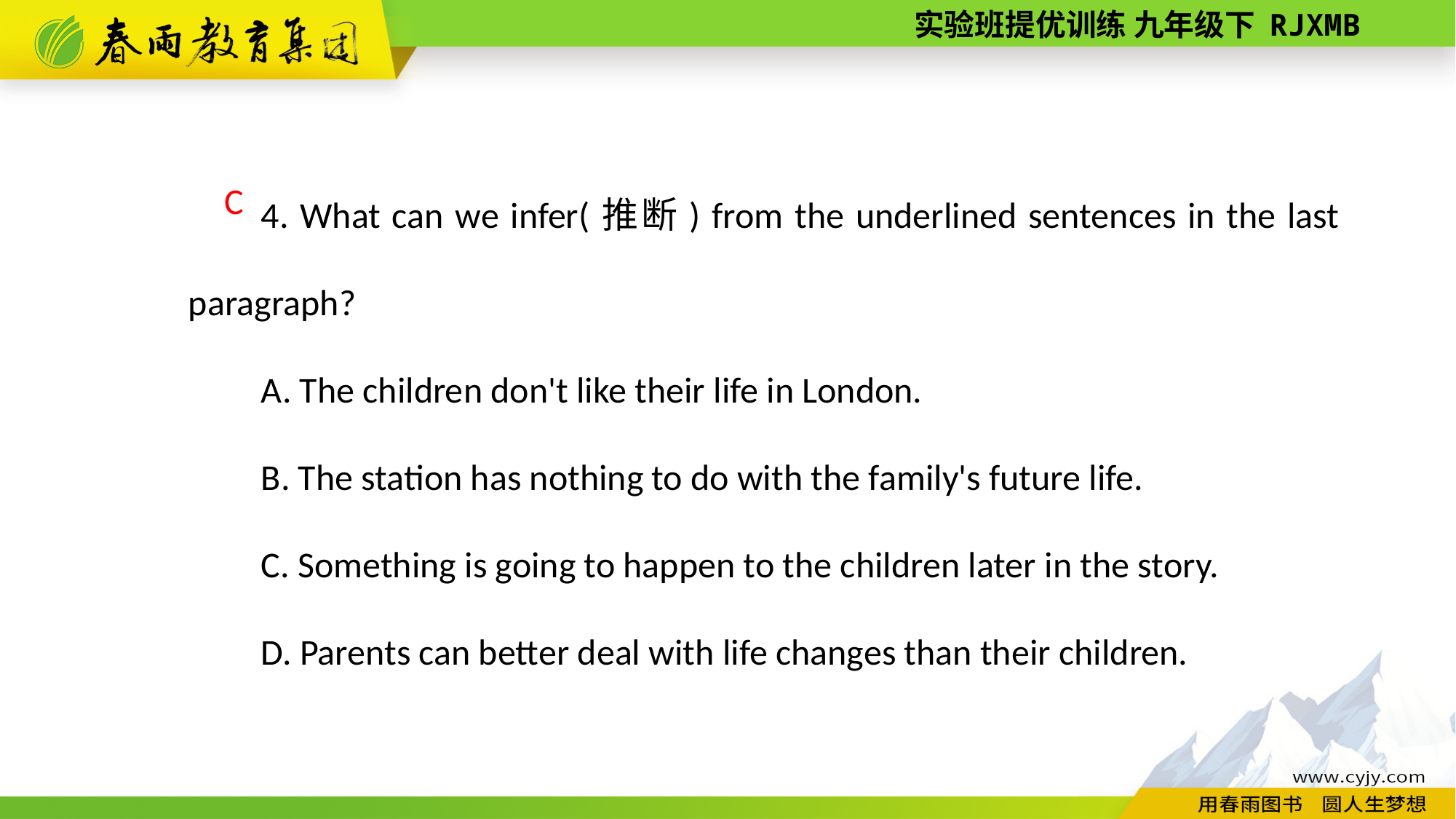

4. What can we infer(推断) from the underlined sentences in the last paragraph?
A. The children don't like their life in London.
B. The station has nothing to do with the family's future life.
C. Something is going to happen to the children later in the story.
D. Parents can better deal with life changes than their children.
C